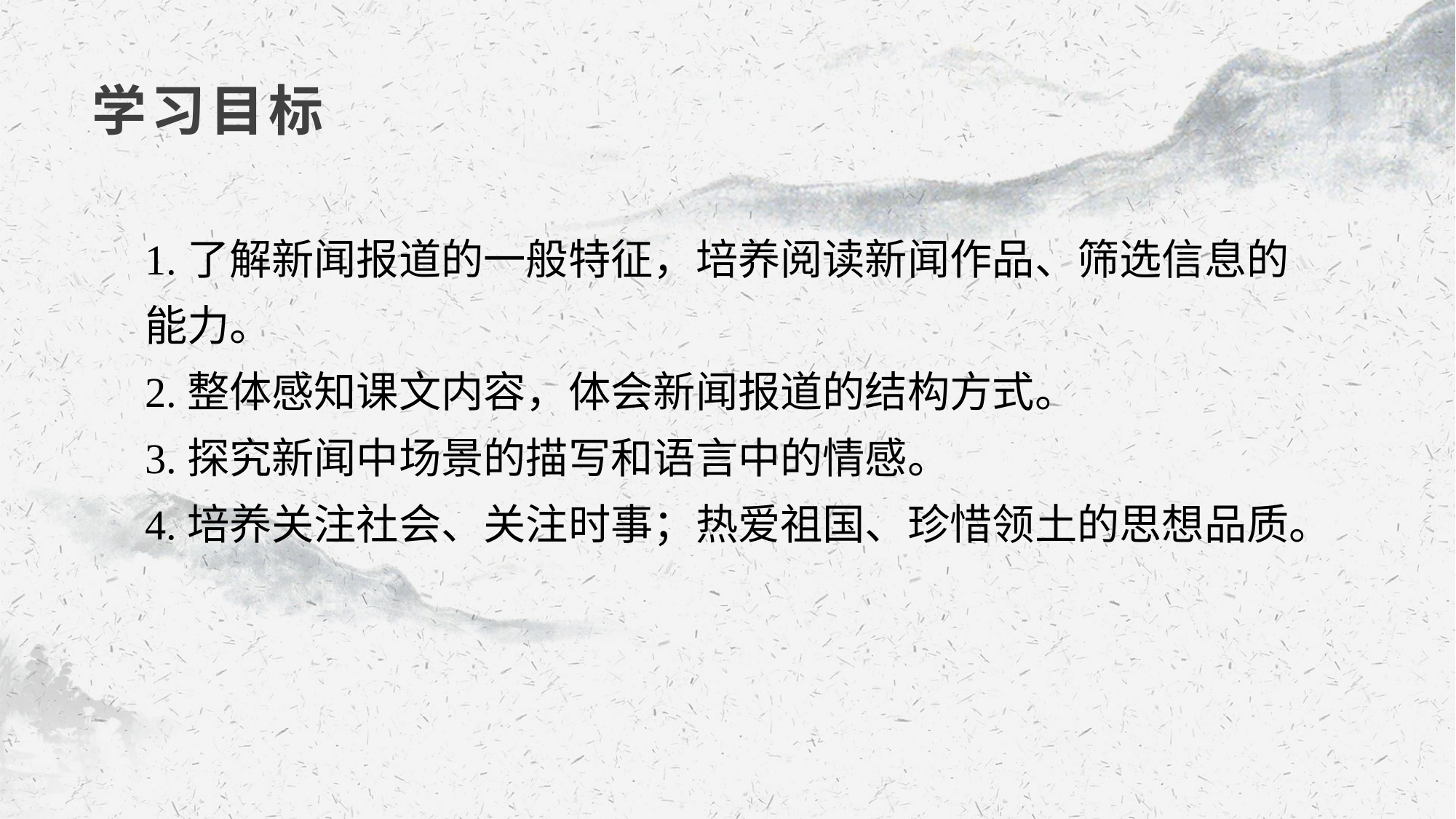

学习目标

1.了解新闻报道的一般特征，培养阅读新闻作品、筛选信息的能力。
2.整体感知课文内容，体会新闻报道的结构方式。
3.探究新闻中场景的描写和语言中的情感。
4.培养关注社会、关注时事；热爱祖国、珍惜领土的思想品质。